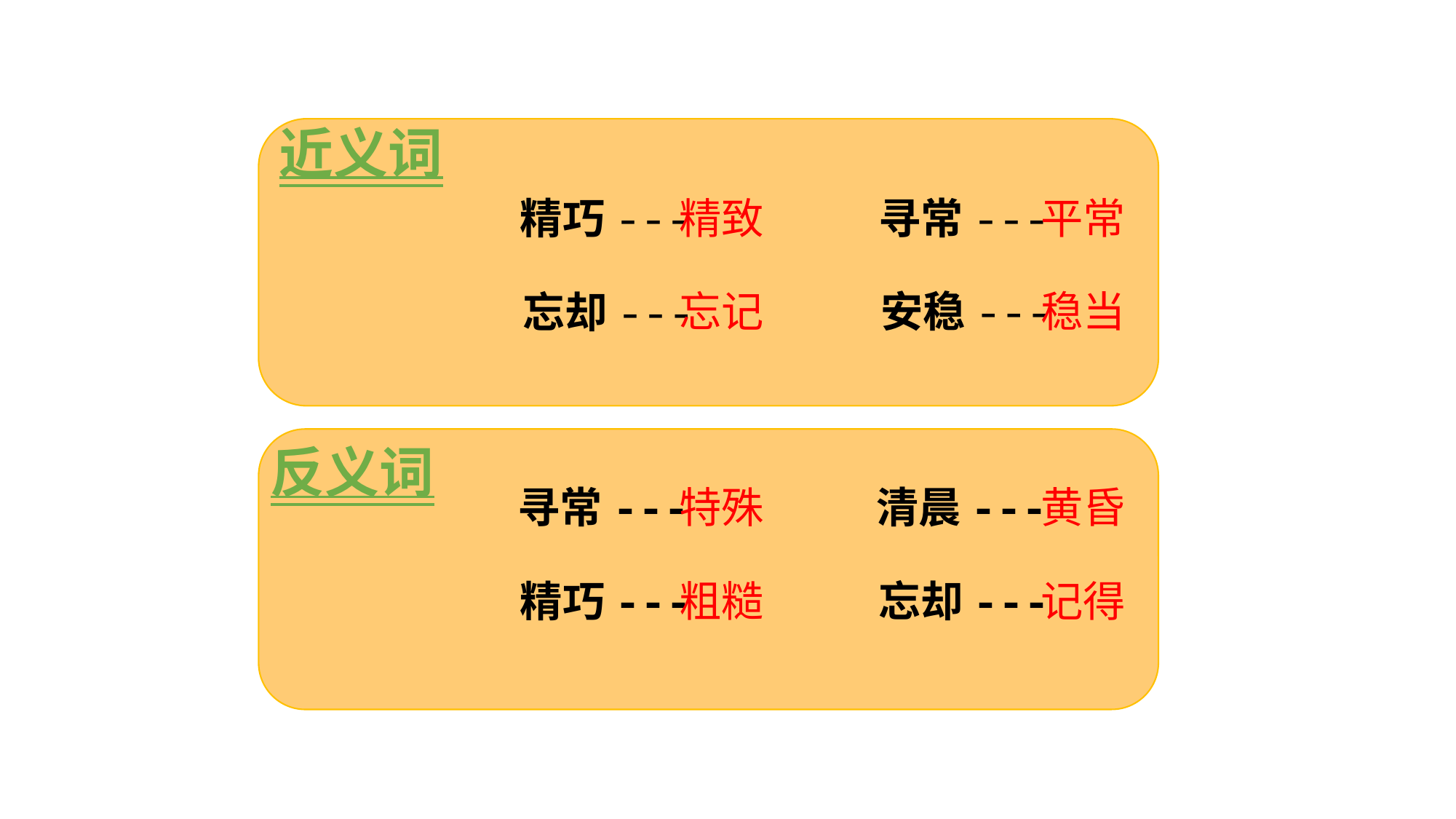

近义词

精巧---
精致
寻常---
平常
忘记
安稳---
稳当
忘却---

反义词
寻常---
特殊
清晨---
黄昏
精巧---
粗糙
忘却---
记得